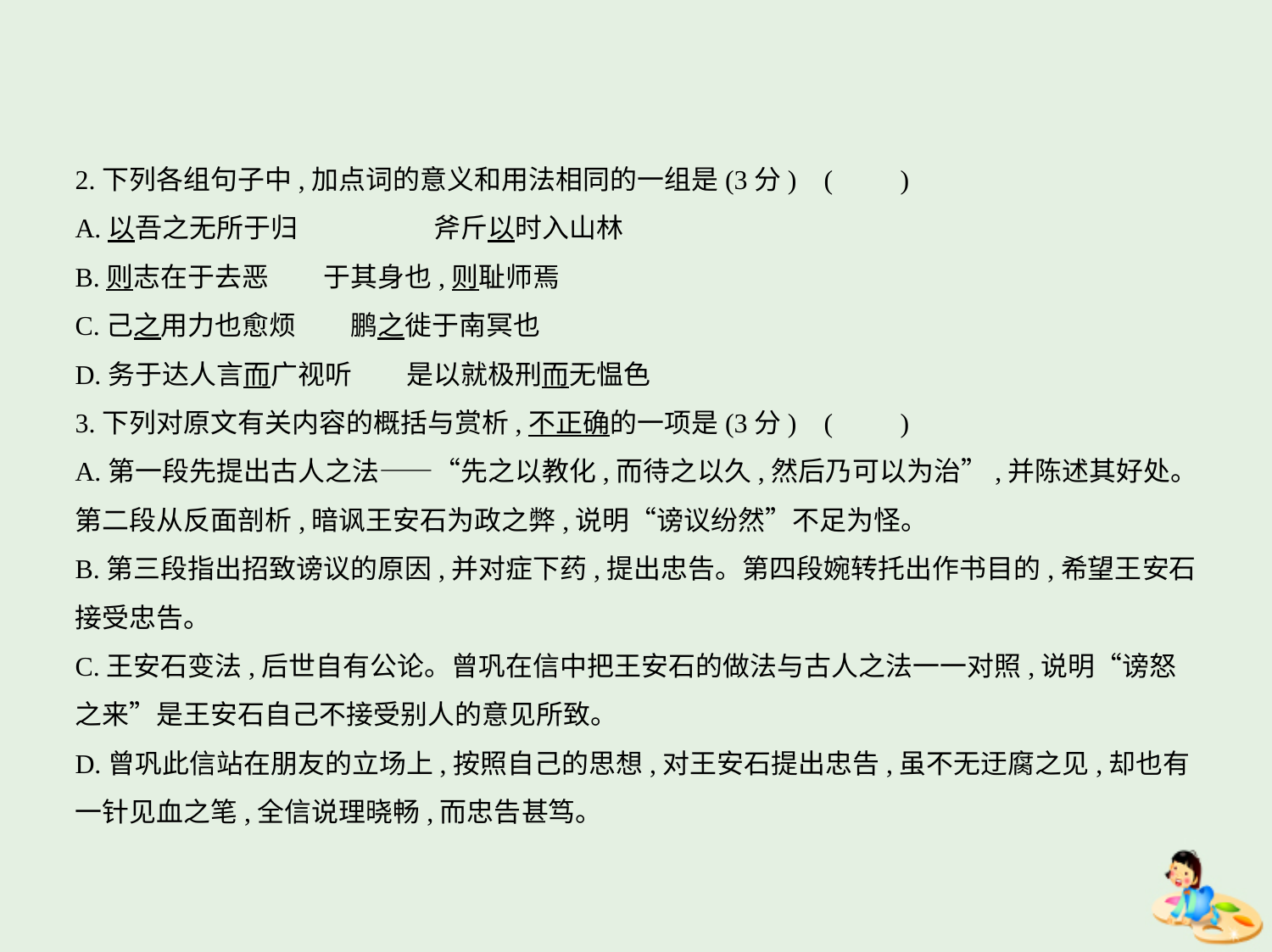

2.下列各组句子中,加点词的意义和用法相同的一组是(3分) (　　)
A.以吾之无所于归　　　　　斧斤以时入山林
B.则志在于去恶　　于其身也,则耻师焉
C.己之用力也愈烦　　鹏之徙于南冥也
D.务于达人言而广视听　　是以就极刑而无愠色
3.下列对原文有关内容的概括与赏析,不正确的一项是(3分) (　　)
A.第一段先提出古人之法——“先之以教化,而待之以久,然后乃可以为治”,并陈述其好处。
第二段从反面剖析,暗讽王安石为政之弊,说明“谤议纷然”不足为怪。
B.第三段指出招致谤议的原因,并对症下药,提出忠告。第四段婉转托出作书目的,希望王安石
接受忠告。
C.王安石变法,后世自有公论。曾巩在信中把王安石的做法与古人之法一一对照,说明“谤怒
之来”是王安石自己不接受别人的意见所致。
D.曾巩此信站在朋友的立场上,按照自己的思想,对王安石提出忠告,虽不无迂腐之见,却也有
一针见血之笔,全信说理晓畅,而忠告甚笃。